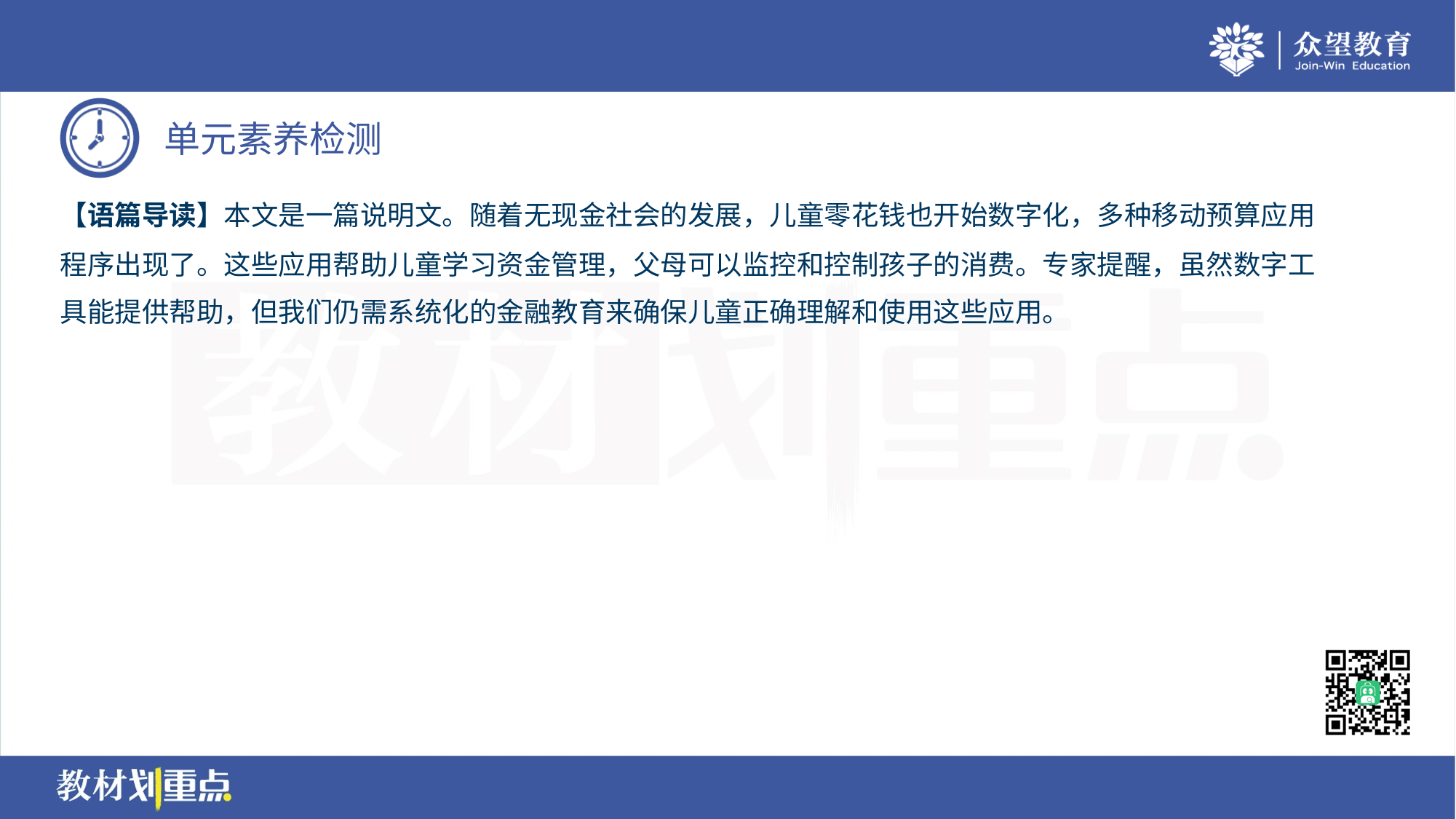

【语篇导读】本文是一篇说明文。随着无现金社会的发展，儿童零花钱也开始数字化，多种移动预算应用
程序出现了。这些应用帮助儿童学习资金管理，父母可以监控和控制孩子的消费。专家提醒，虽然数字工
具能提供帮助，但我们仍需系统化的金融教育来确保儿童正确理解和使用这些应用。